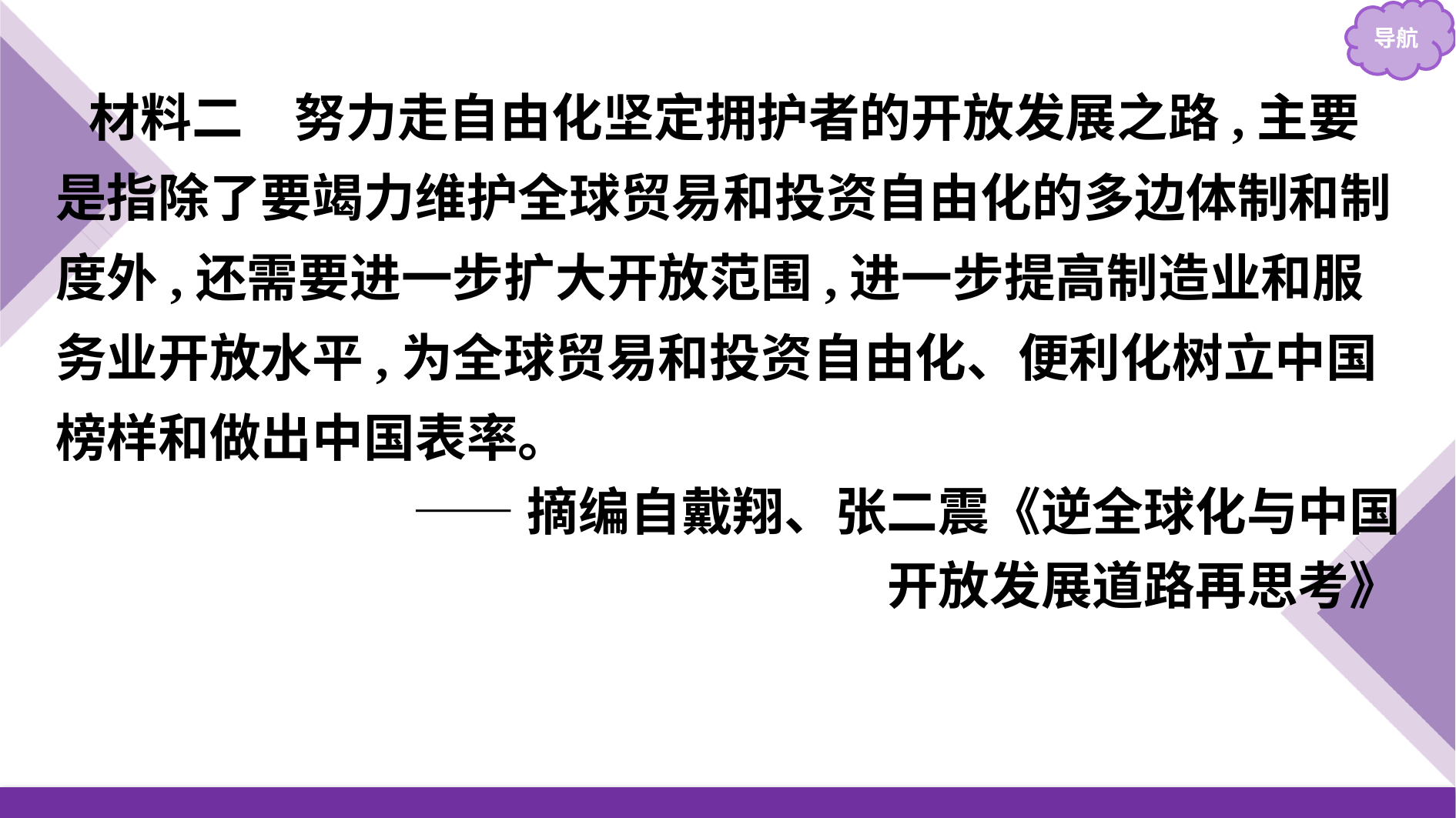

材料二　努力走自由化坚定拥护者的开放发展之路,主要是指除了要竭力维护全球贸易和投资自由化的多边体制和制度外,还需要进一步扩大开放范围,进一步提高制造业和服务业开放水平,为全球贸易和投资自由化、便利化树立中国榜样和做出中国表率。
——摘编自戴翔、张二震《逆全球化与中国
开放发展道路再思考》